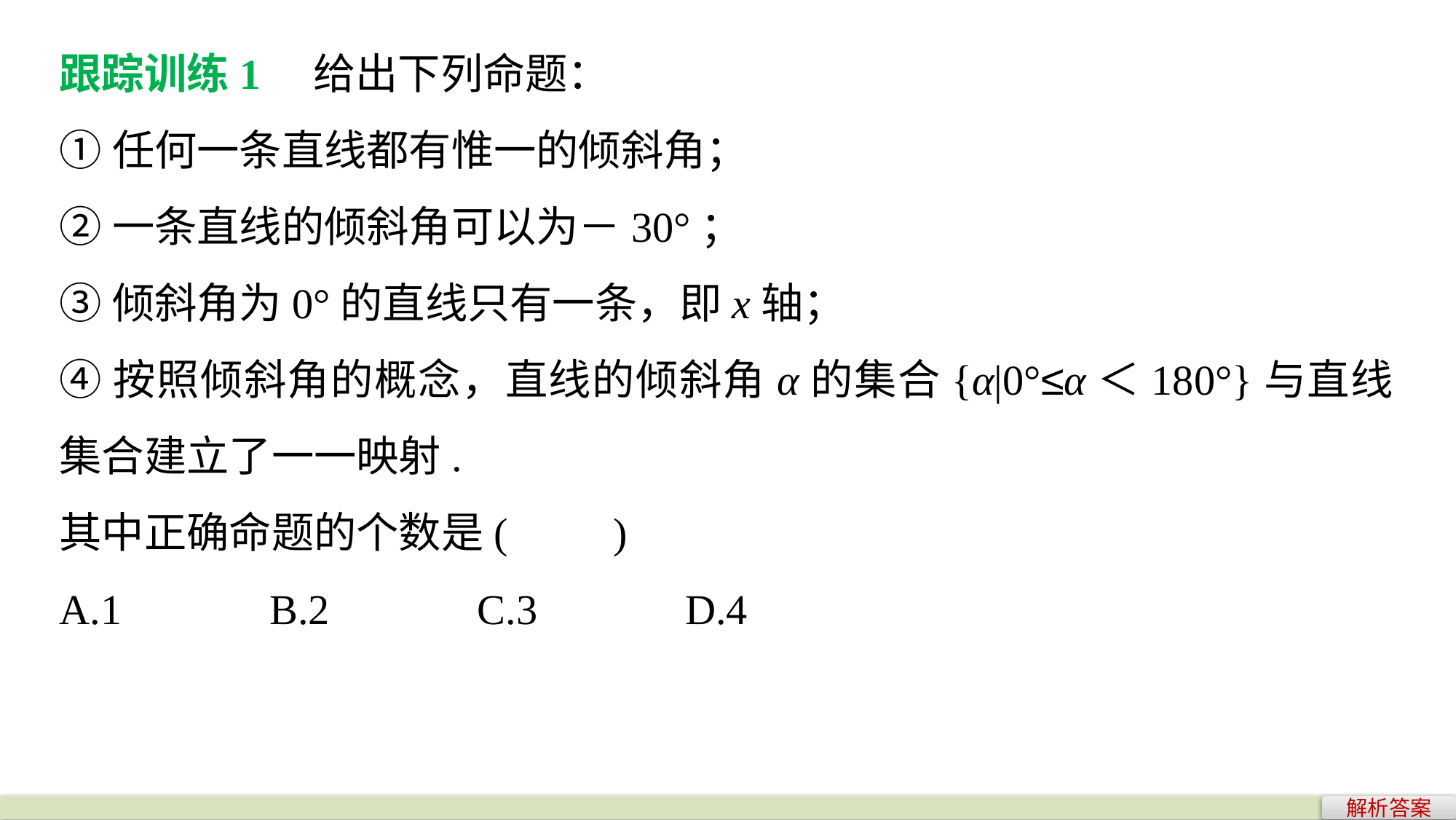

跟踪训练1　给出下列命题：
①任何一条直线都有惟一的倾斜角；
②一条直线的倾斜角可以为－30°；
③倾斜角为0°的直线只有一条，即x轴；
④按照倾斜角的概念，直线的倾斜角α的集合{α|0°≤α＜180°}与直线集合建立了一一映射.
其中正确命题的个数是(　　)
A.1              B.2              C.3              D.4
解析答案